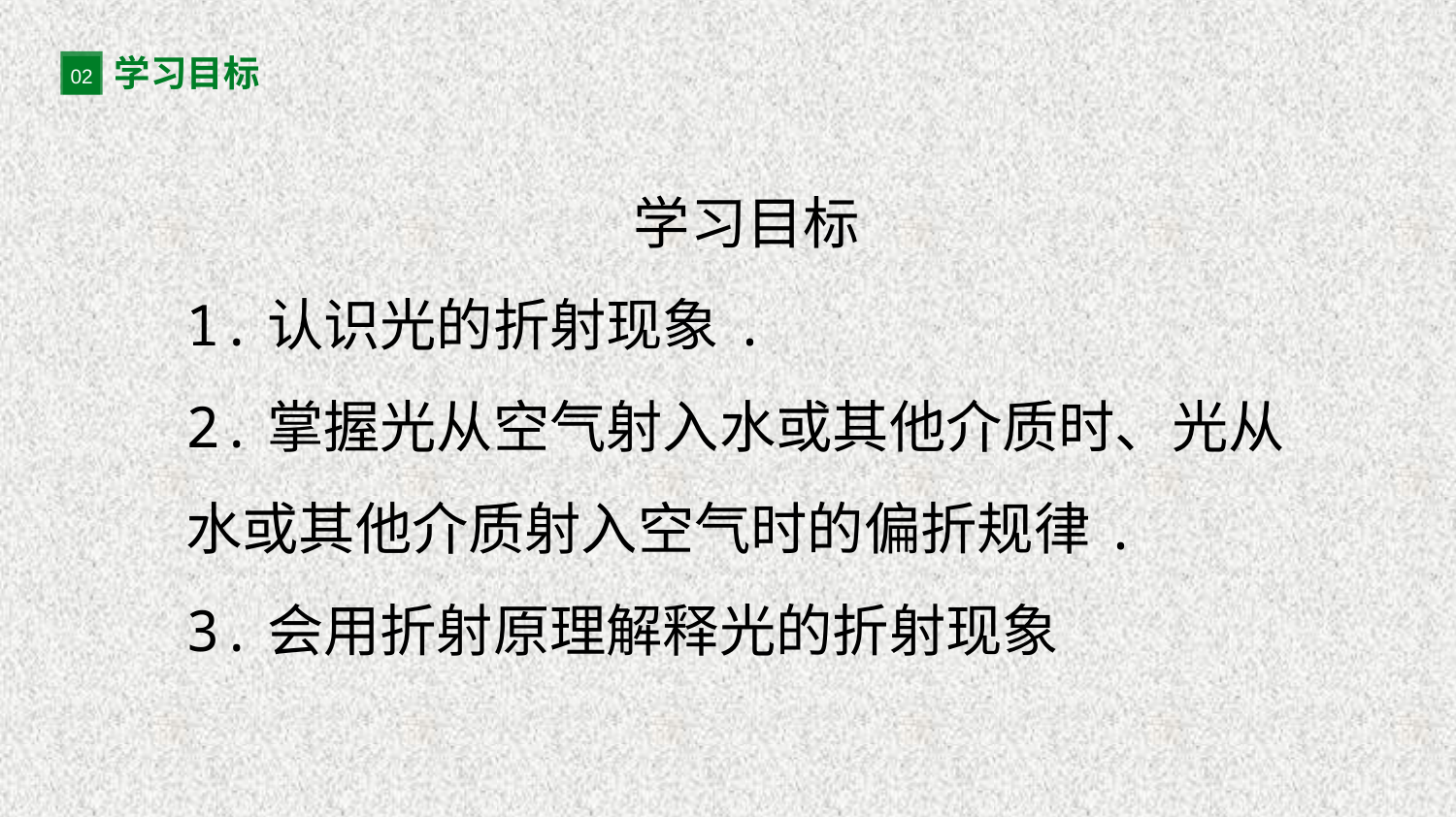

学习目标

02
学习目标
1.认识光的折射现象.
2.掌握光从空气射入水或其他介质时、光从水或其他介质射入空气时的偏折规律.
3.会用折射原理解释光的折射现象